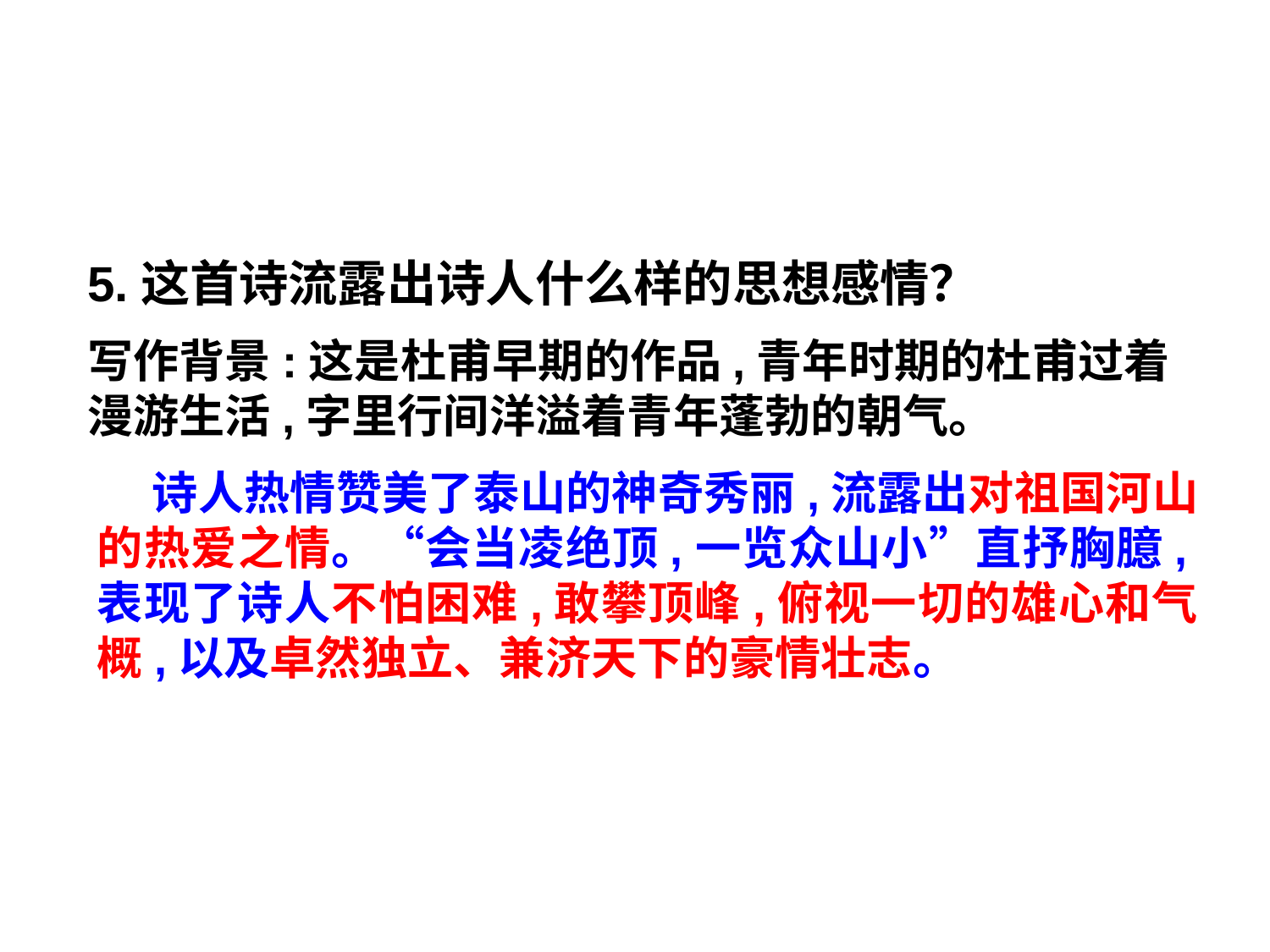

5.这首诗流露出诗人什么样的思想感情？
写作背景:这是杜甫早期的作品,青年时期的杜甫过着漫游生活,字里行间洋溢着青年蓬勃的朝气。
    诗人热情赞美了泰山的神奇秀丽,流露出对祖国河山的热爱之情。“会当凌绝顶,一览众山小”直抒胸臆,表现了诗人不怕困难,敢攀顶峰,俯视一切的雄心和气概,以及卓然独立、兼济天下的豪情壮志。